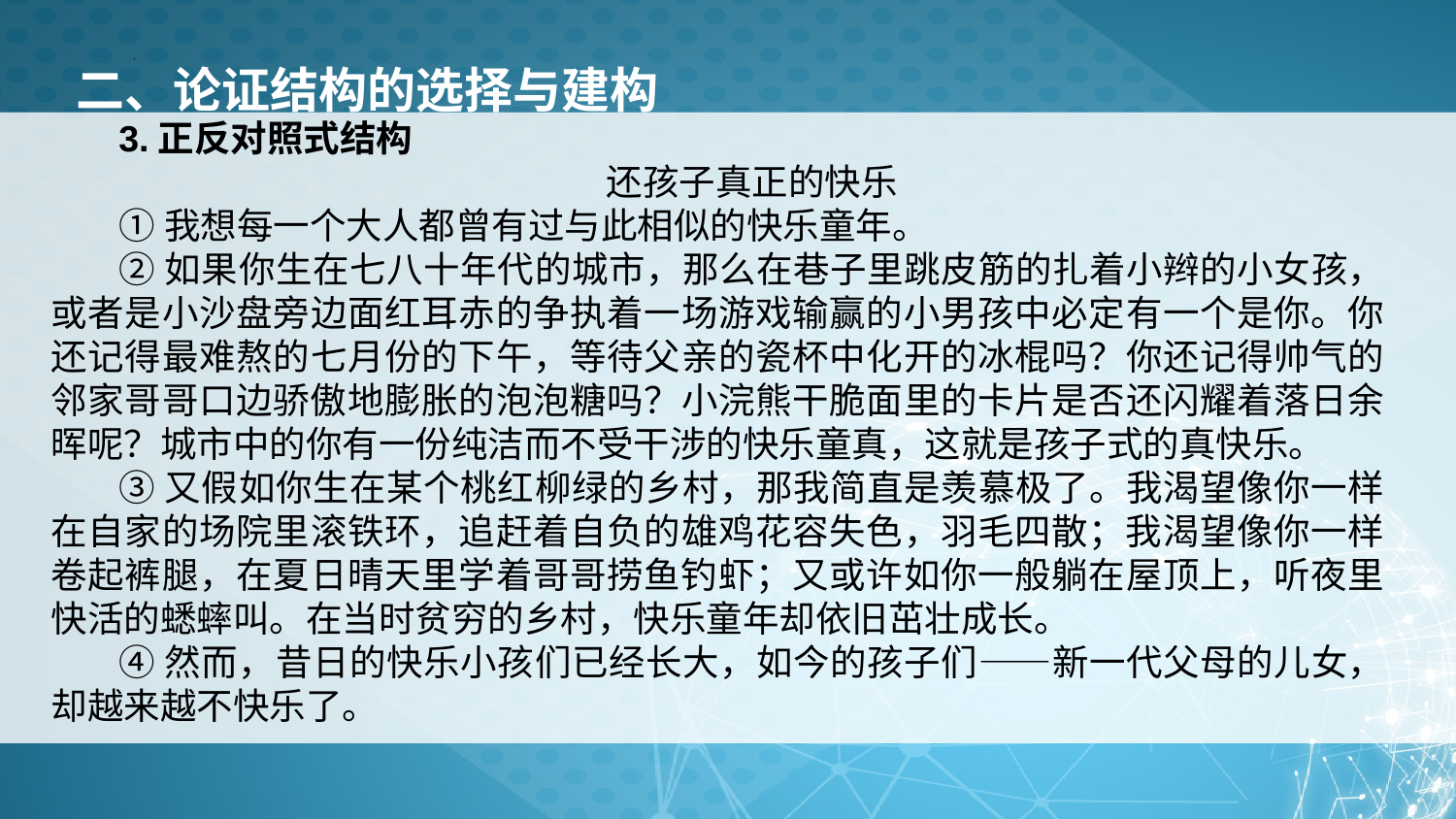

二、论证结构的选择与建构
3.正反对照式结构
还孩子真正的快乐
①我想每一个大人都曾有过与此相似的快乐童年。
②如果你生在七八十年代的城市，那么在巷子里跳皮筋的扎着小辫的小女孩，或者是小沙盘旁边面红耳赤的争执着一场游戏输赢的小男孩中必定有一个是你。你还记得最难熬的七月份的下午，等待父亲的瓷杯中化开的冰棍吗？你还记得帅气的邻家哥哥口边骄傲地膨胀的泡泡糖吗？小浣熊干脆面里的卡片是否还闪耀着落日余晖呢？城市中的你有一份纯洁而不受干涉的快乐童真，这就是孩子式的真快乐。
③又假如你生在某个桃红柳绿的乡村，那我简直是羡慕极了。我渴望像你一样在自家的场院里滚铁环，追赶着自负的雄鸡花容失色，羽毛四散；我渴望像你一样卷起裤腿，在夏日晴天里学着哥哥捞鱼钓虾；又或许如你一般躺在屋顶上，听夜里快活的蟋蟀叫。在当时贫穷的乡村，快乐童年却依旧茁壮成长。
④然而，昔日的快乐小孩们已经长大，如今的孩子们——新一代父母的儿女，却越来越不快乐了。